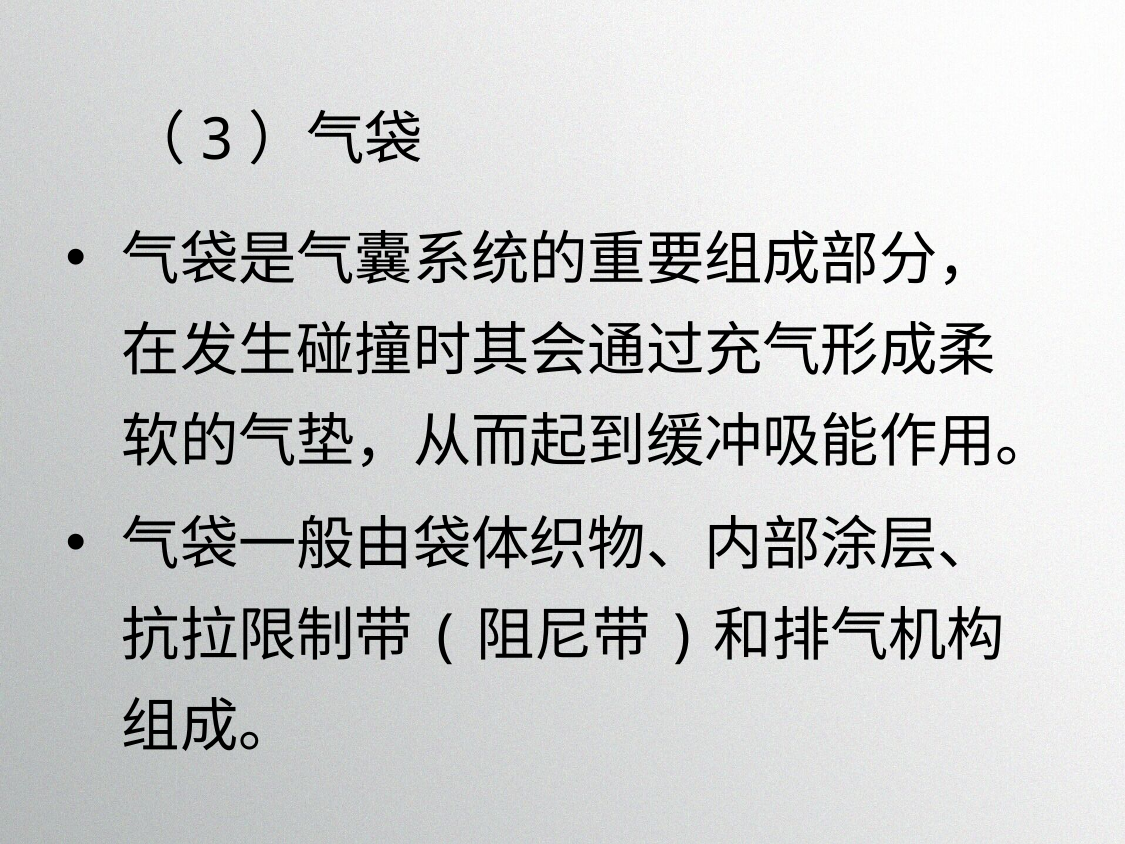

（3）气袋
气袋是气囊系统的重要组成部分，在发生碰撞时其会通过充气形成柔软的气垫，从而起到缓冲吸能作用。
气袋一般由袋体织物、内部涂层、抗拉限制带(阻尼带)和排气机构组成。